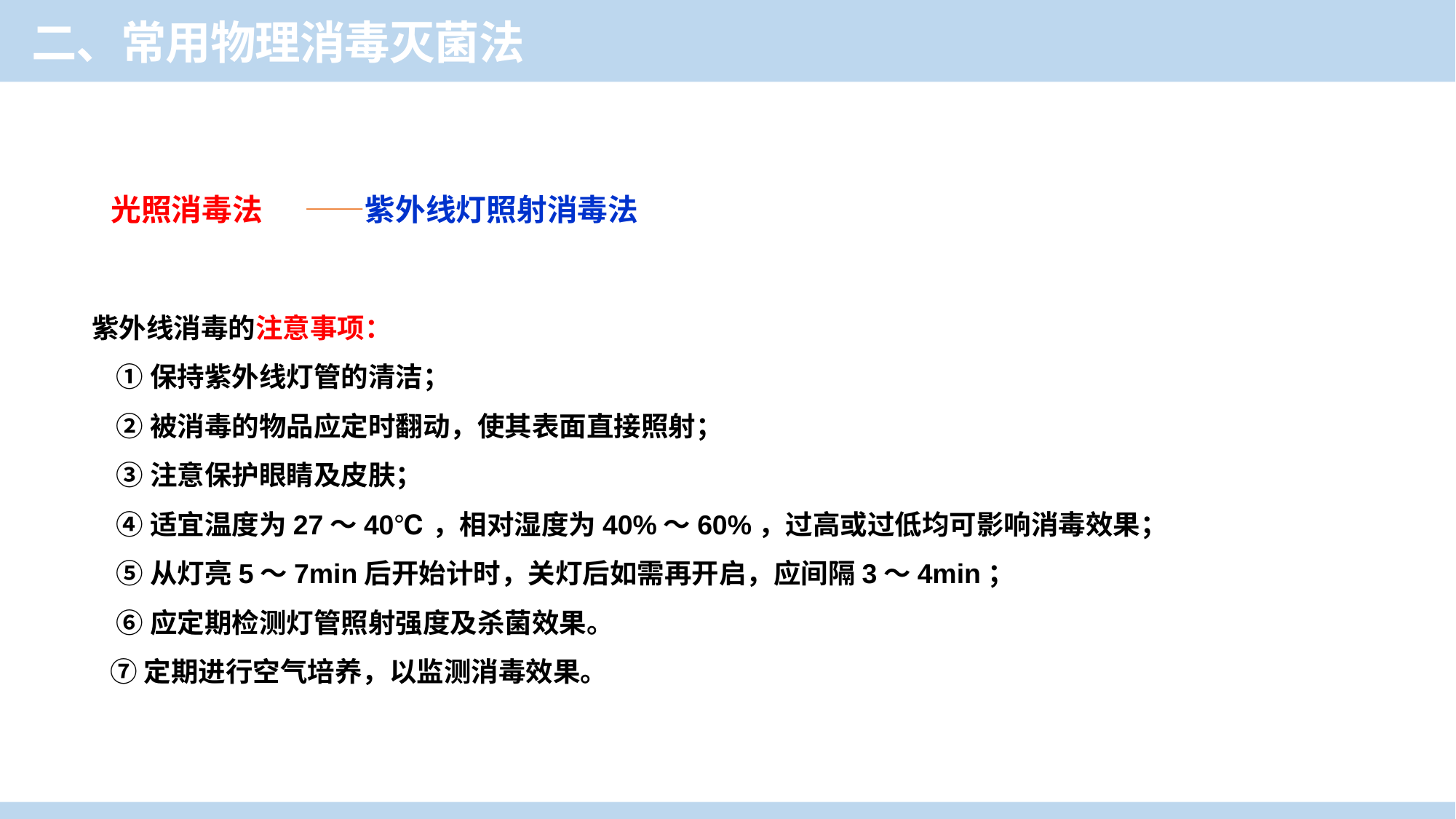

二、常用物理消毒灭菌法
光照消毒法      ——紫外线灯照射消毒法
紫外线消毒的注意事项：
    ①保持紫外线灯管的清洁；
    ②被消毒的物品应定时翻动，使其表面直接照射；
    ③注意保护眼睛及皮肤；
    ④适宜温度为27～40℃，相对湿度为40%～60%，过高或过低均可影响消毒效果；
    ⑤从灯亮5～7min后开始计时，关灯后如需再开启，应间隔3～4min；
    ⑥应定期检测灯管照射强度及杀菌效果。
   ⑦定期进行空气培养，以监测消毒效果。